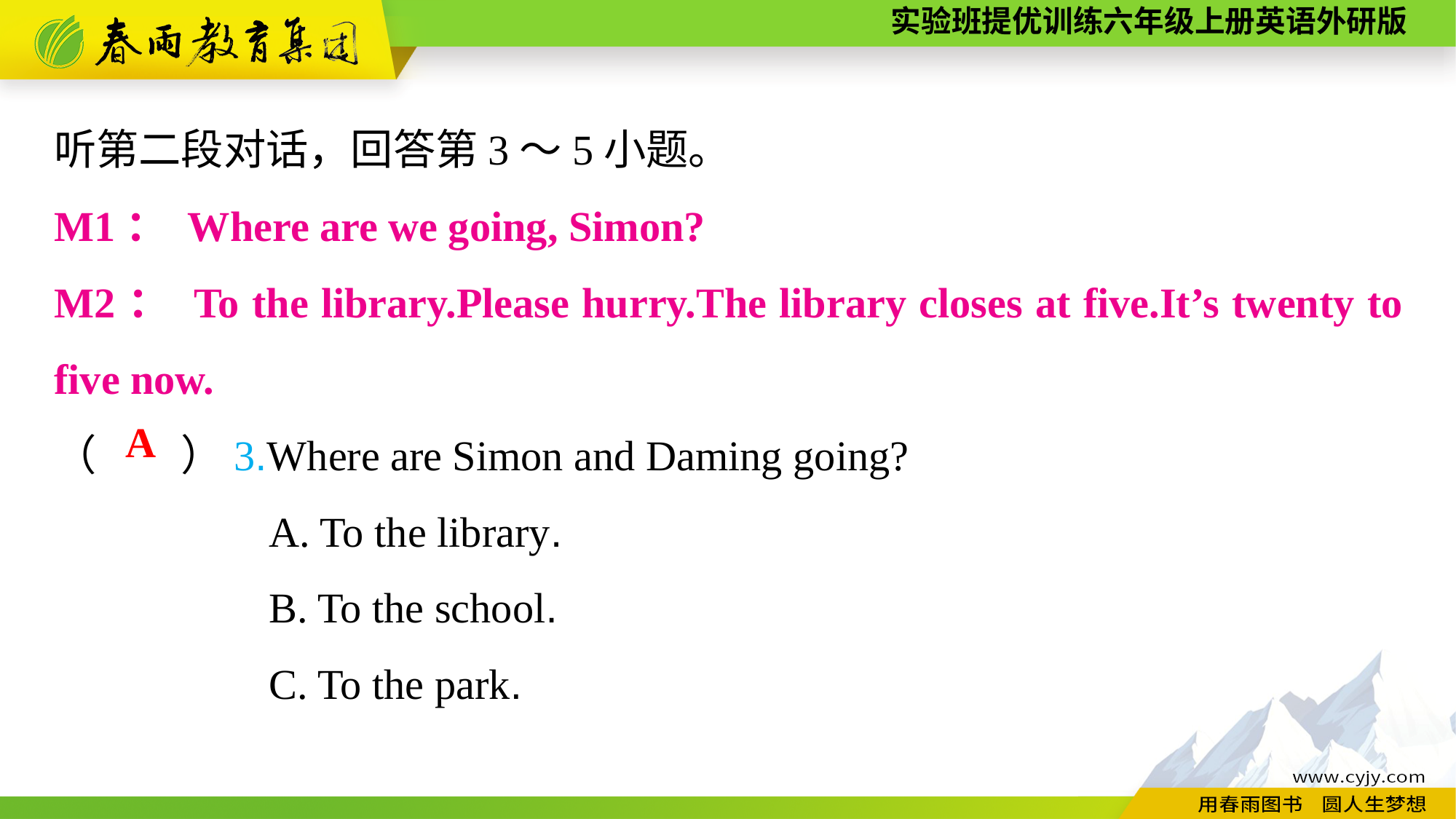

听第二段对话，回答第3～5小题。

（　　）3.Where are Simon and Daming going?
A. To the library.
B. To the school.
C. To the park.
M1： Where are we going, Simon?
M2： To the library.Please hurry.The library closes at five.It’s twenty to five now.
A